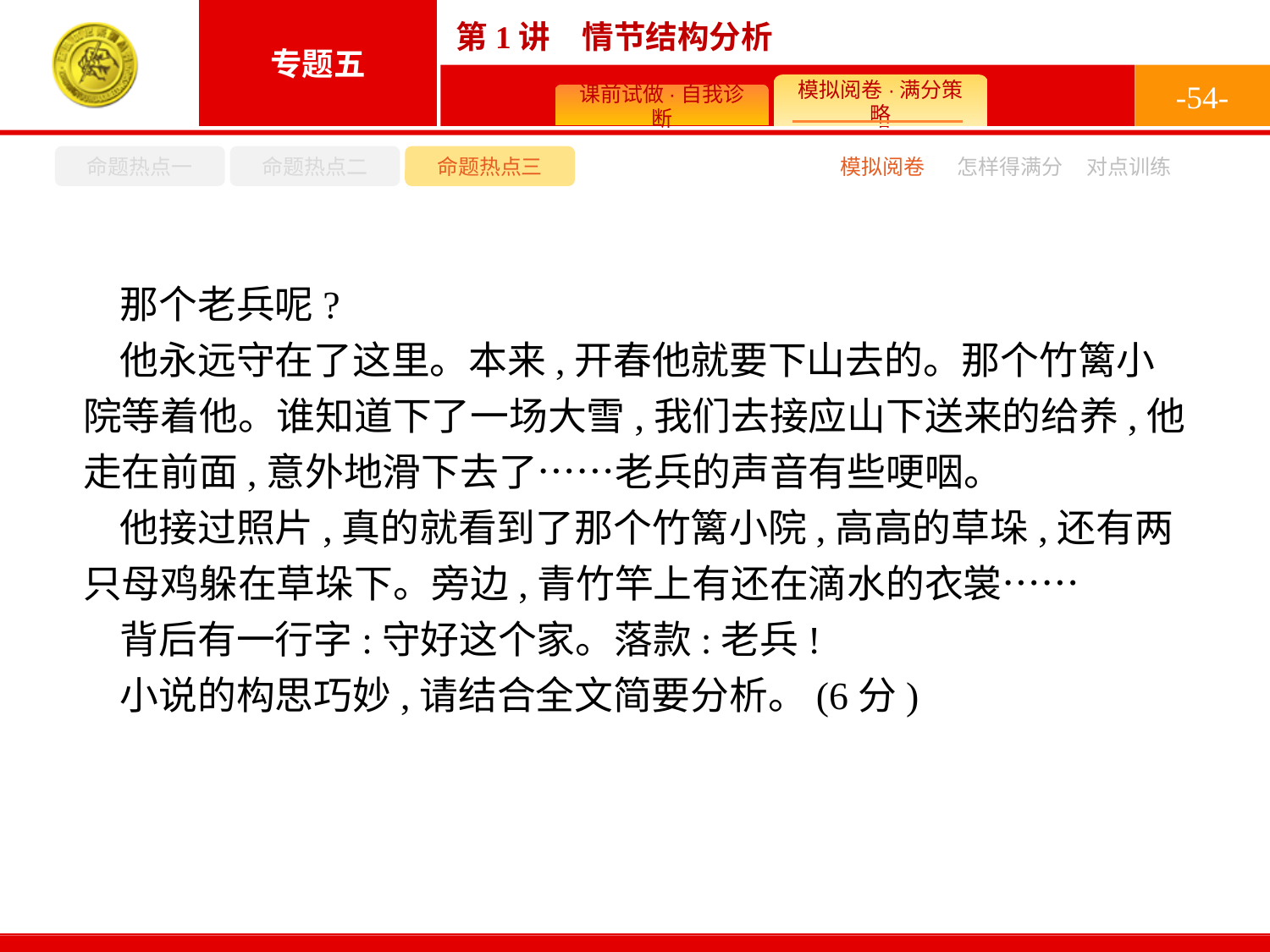

-54-
命题热点一
命题热点二
命题热点三
模拟阅卷
怎样得满分
对点训练
那个老兵呢?
他永远守在了这里。本来,开春他就要下山去的。那个竹篱小院等着他。谁知道下了一场大雪,我们去接应山下送来的给养,他走在前面,意外地滑下去了……老兵的声音有些哽咽。
他接过照片,真的就看到了那个竹篱小院,高高的草垛,还有两只母鸡躲在草垛下。旁边,青竹竿上有还在滴水的衣裳……
背后有一行字:守好这个家。落款:老兵!
小说的构思巧妙,请结合全文简要分析。(6分)